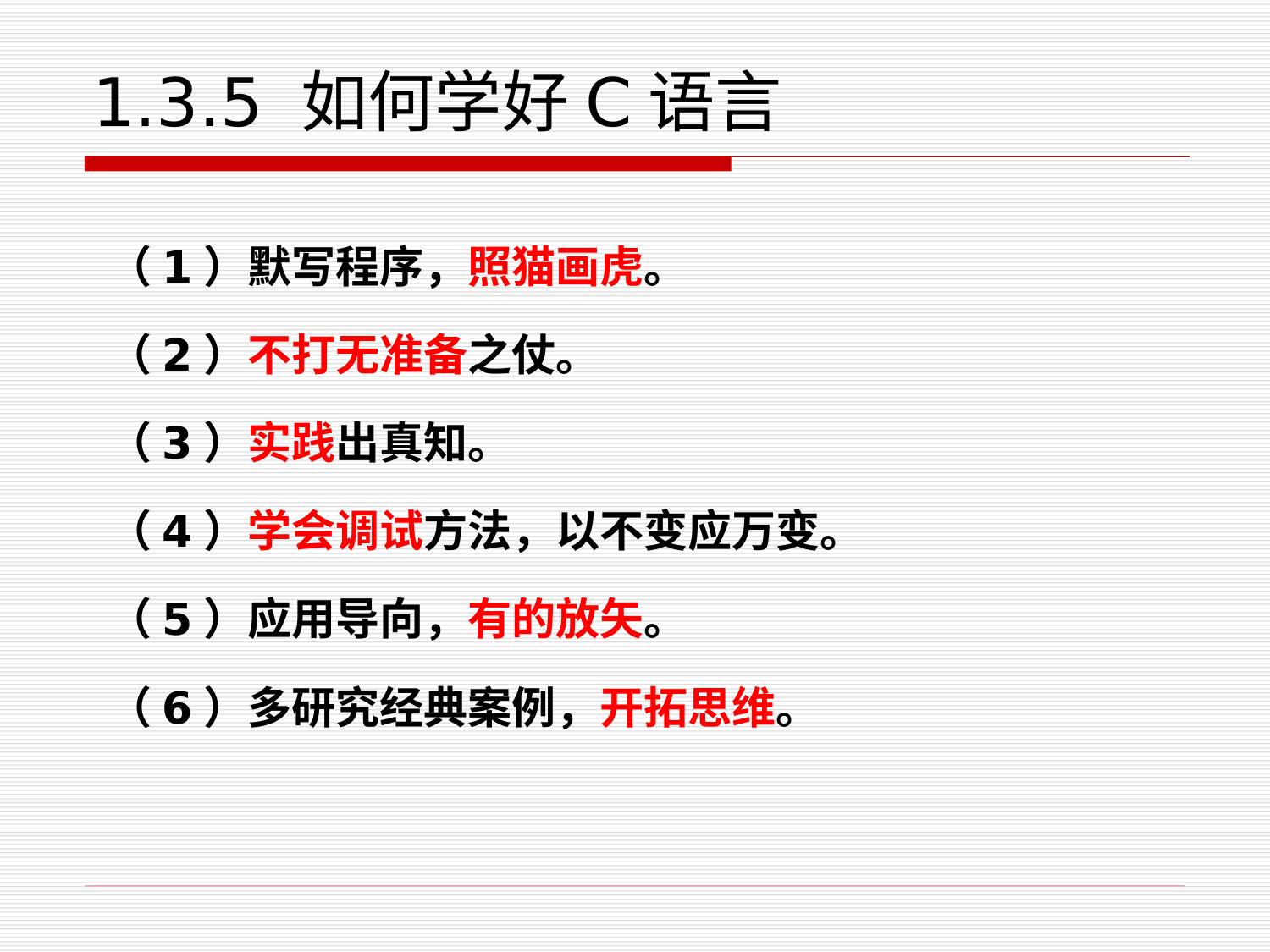

# 1.3.5 如何学好C语言
（1）默写程序，照猫画虎。
（2）不打无准备之仗。
（3）实践出真知。
（4）学会调试方法，以不变应万变。
（5）应用导向，有的放矢。
（6）多研究经典案例，开拓思维。